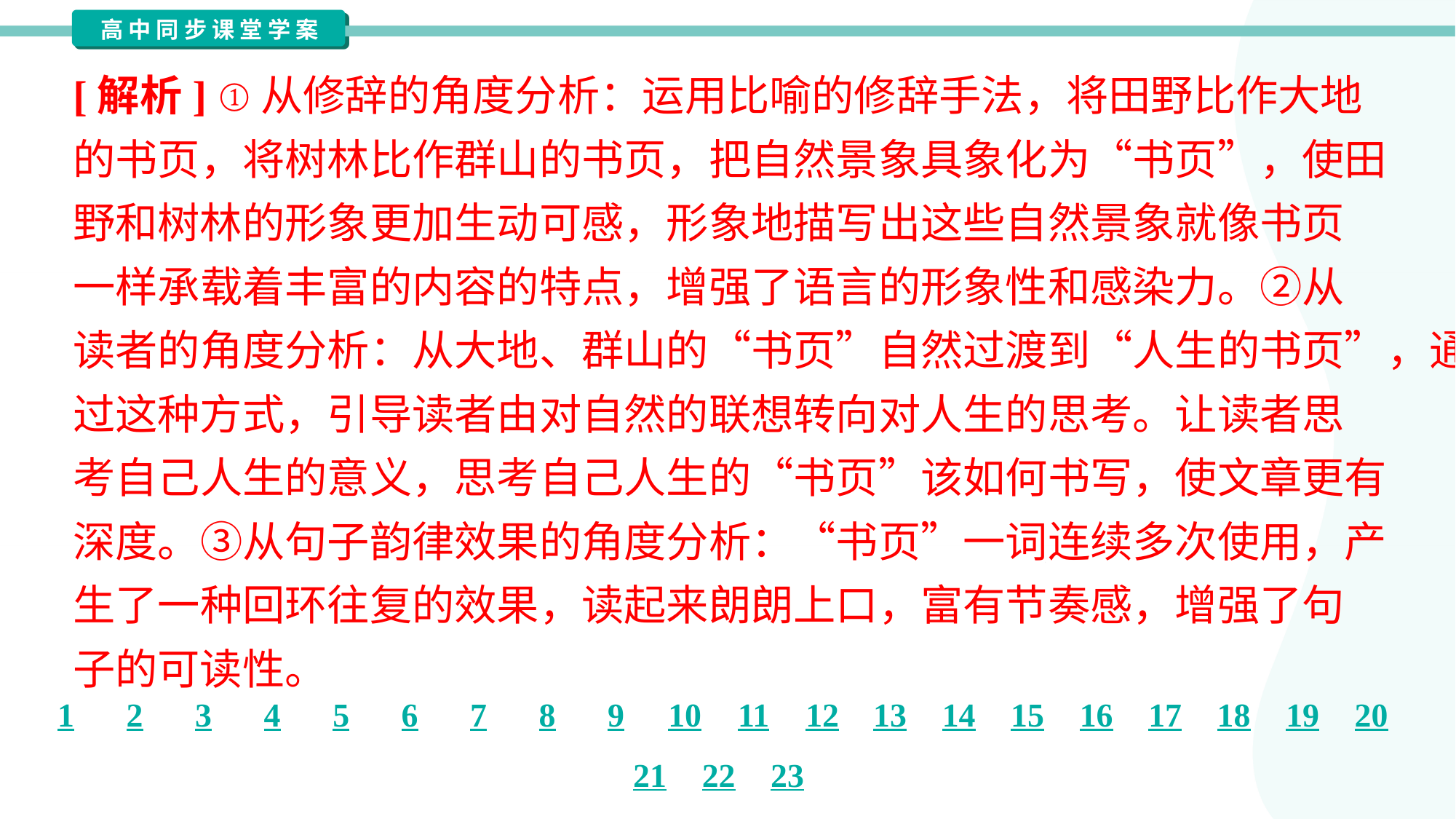

[解析] ①从修辞的角度分析：运用比喻的修辞手法，将田野比作大地
的书页，将树林比作群山的书页，把自然景象具象化为“书页”，使田
野和树林的形象更加生动可感，形象地描写出这些自然景象就像书页
一样承载着丰富的内容的特点，增强了语言的形象性和感染力。②从
读者的角度分析：从大地、群山的“书页”自然过渡到“人生的书页”，通
过这种方式，引导读者由对自然的联想转向对人生的思考。让读者思
考自己人生的意义，思考自己人生的“书页”该如何书写，使文章更有
深度。③从句子韵律效果的角度分析：“书页”一词连续多次使用，产
生了一种回环往复的效果，读起来朗朗上口，富有节奏感，增强了句
子的可读性。